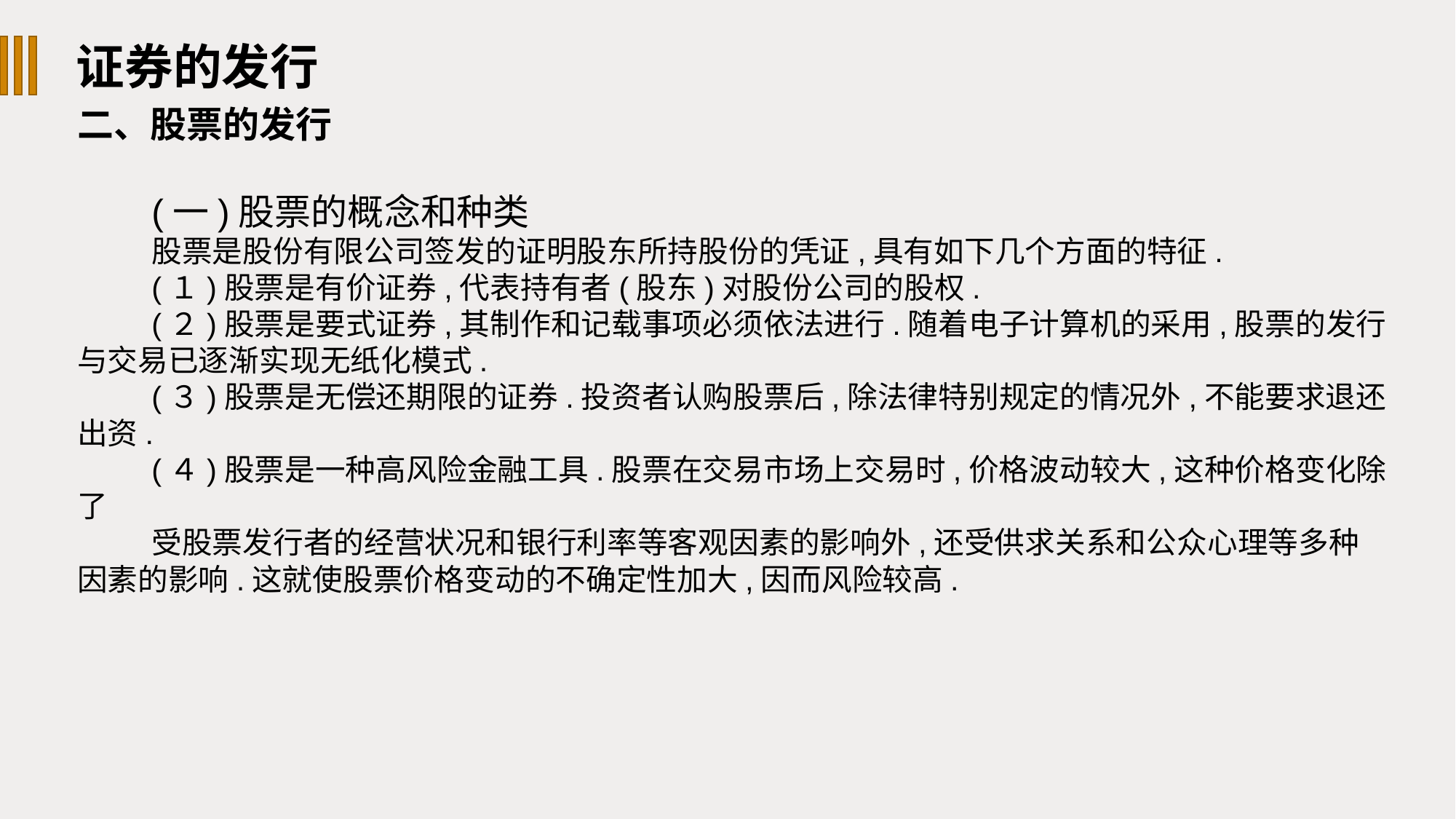

证券的发行

二、股票的发行

(一)股票的概念和种类
股票是股份有限公司签发的证明股东所持股份的凭证,具有如下几个方面的特征.
(１)股票是有价证券,代表持有者(股东)对股份公司的股权.
(２)股票是要式证券,其制作和记载事项必须依法进行.随着电子计算机的采用,股票的发行与交易已逐渐实现无纸化模式.
(３)股票是无偿还期限的证券.投资者认购股票后,除法律特别规定的情况外,不能要求退还出资.
(４)股票是一种高风险金融工具.股票在交易市场上交易时,价格波动较大,这种价格变化除了
受股票发行者的经营状况和银行利率等客观因素的影响外,还受供求关系和公众心理等多种因素的影响.这就使股票价格变动的不确定性加大,因而风险较高.